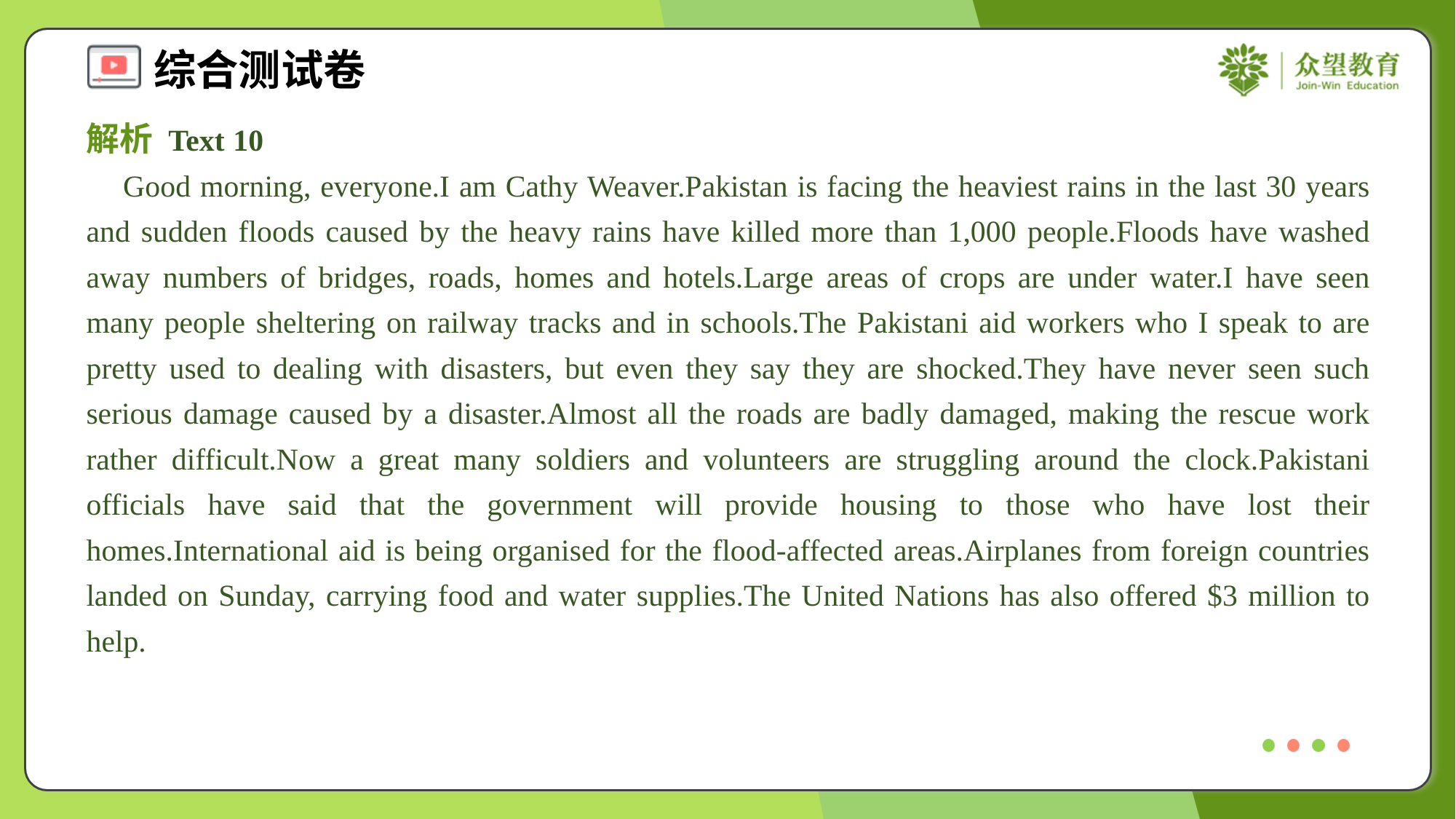

解析 Text 10
    Good morning, everyone.I am Cathy Weaver.Pakistan is facing the heaviest rains in the last 30 years and sudden floods caused by the heavy rains have killed more than 1,000 people.Floods have washed away numbers of bridges, roads, homes and hotels.Large areas of crops are under water.I have seen many people sheltering on railway tracks and in schools.The Pakistani aid workers who I speak to are pretty used to dealing with disasters, but even they say they are shocked.They have never seen such serious damage caused by a disaster.Almost all the roads are badly damaged, making the rescue work rather difficult.Now a great many soldiers and volunteers are struggling around the clock.Pakistani officials have said that the government will provide housing to those who have lost their homes.International aid is being organised for the flood-affected areas.Airplanes from foreign countries landed on Sunday, carrying food and water supplies.The United Nations has also offered $3 million to help.